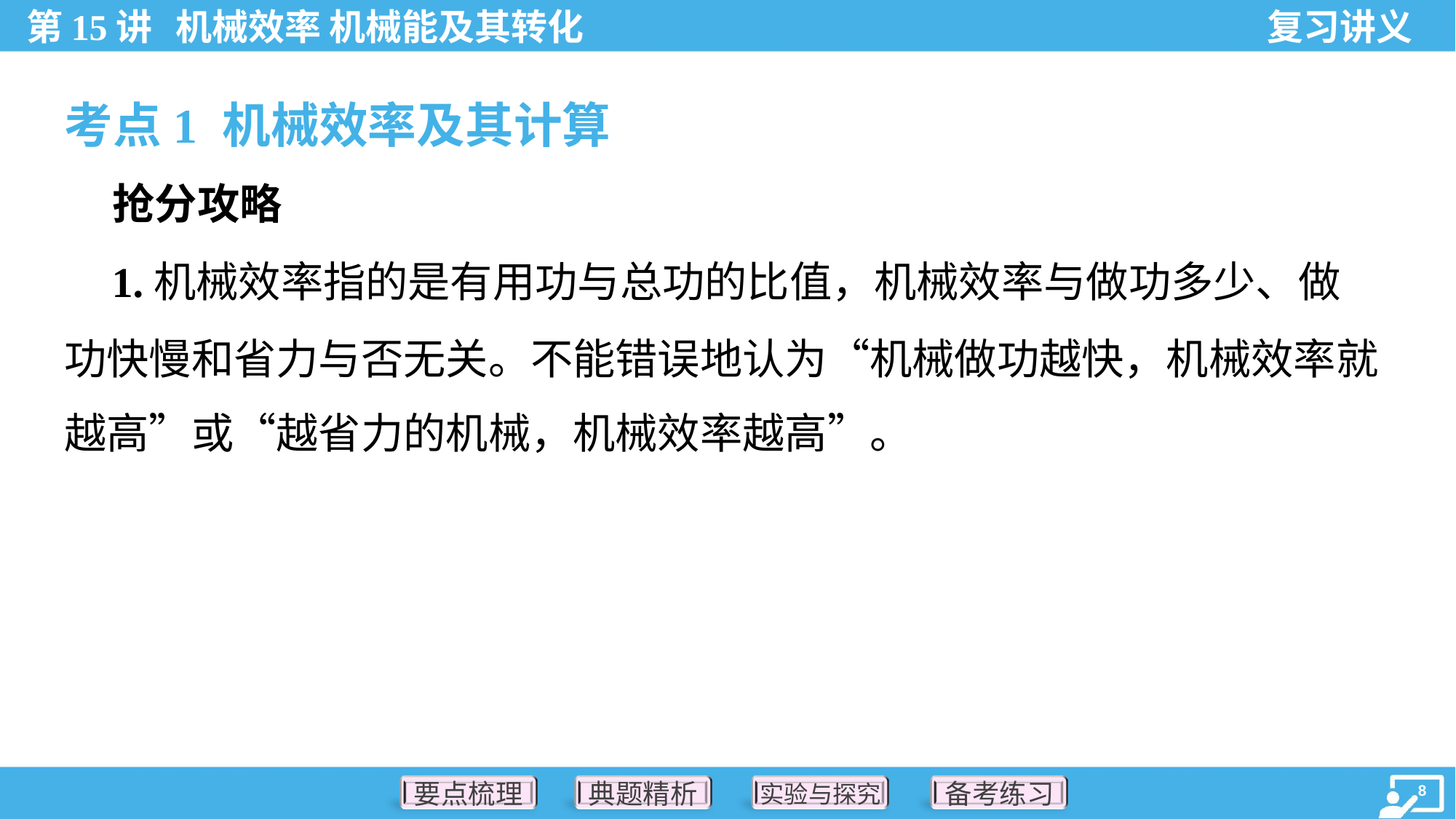

考点1 机械效率及其计算
    抢分攻略
    1.机械效率指的是有用功与总功的比值，机械效率与做功多少、做
功快慢和省力与否无关。不能错误地认为“机械做功越快，机械效率就
越高”或“越省力的机械，机械效率越高”。